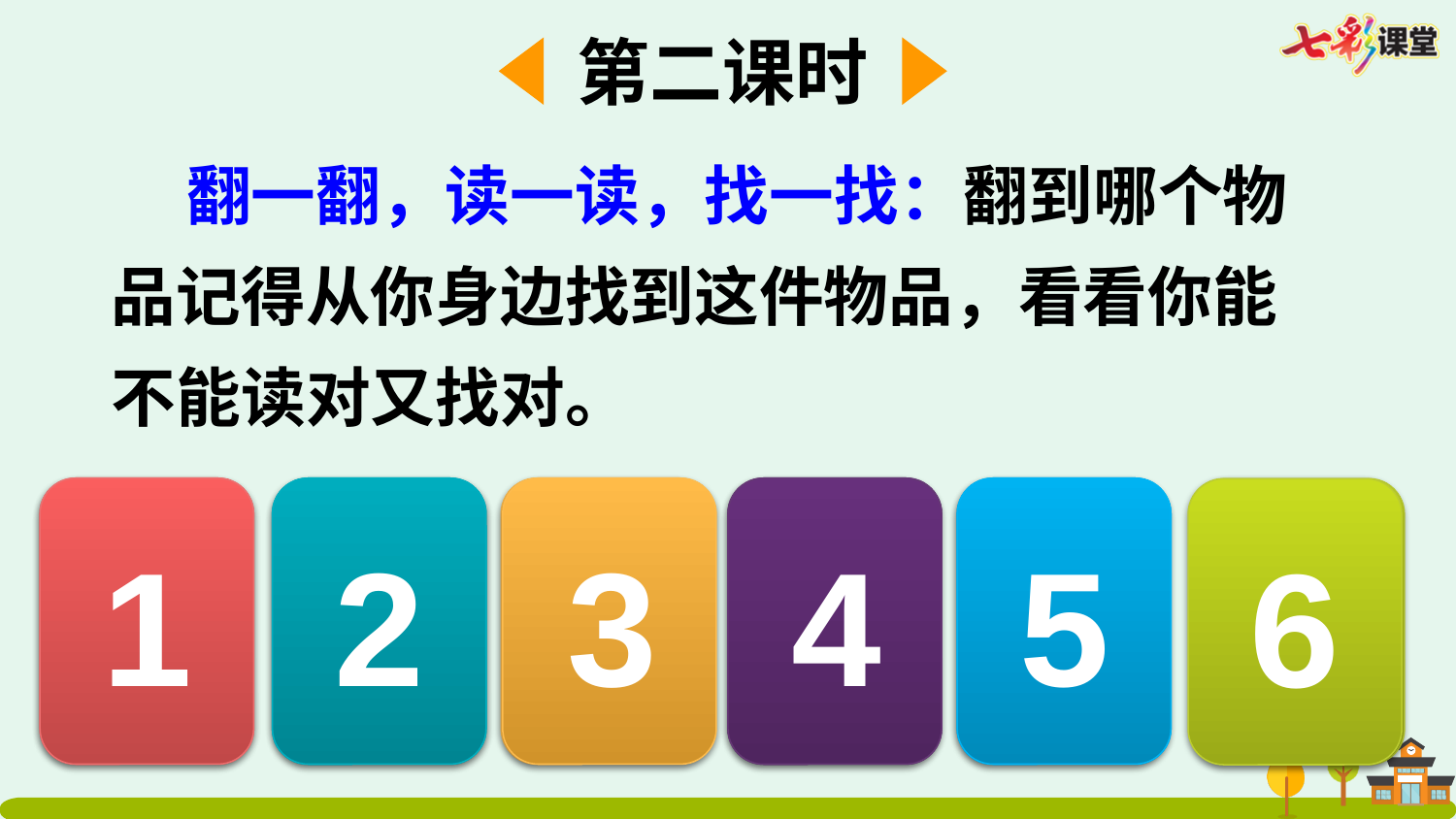

第二课时

    翻一翻，读一读，找一找：翻到哪个物品记得从你身边找到这件物品，看看你能不能读对又找对。

作业本

橡皮

1

尺子

2

3

笔袋

4

铅笔

5

转笔刀

6